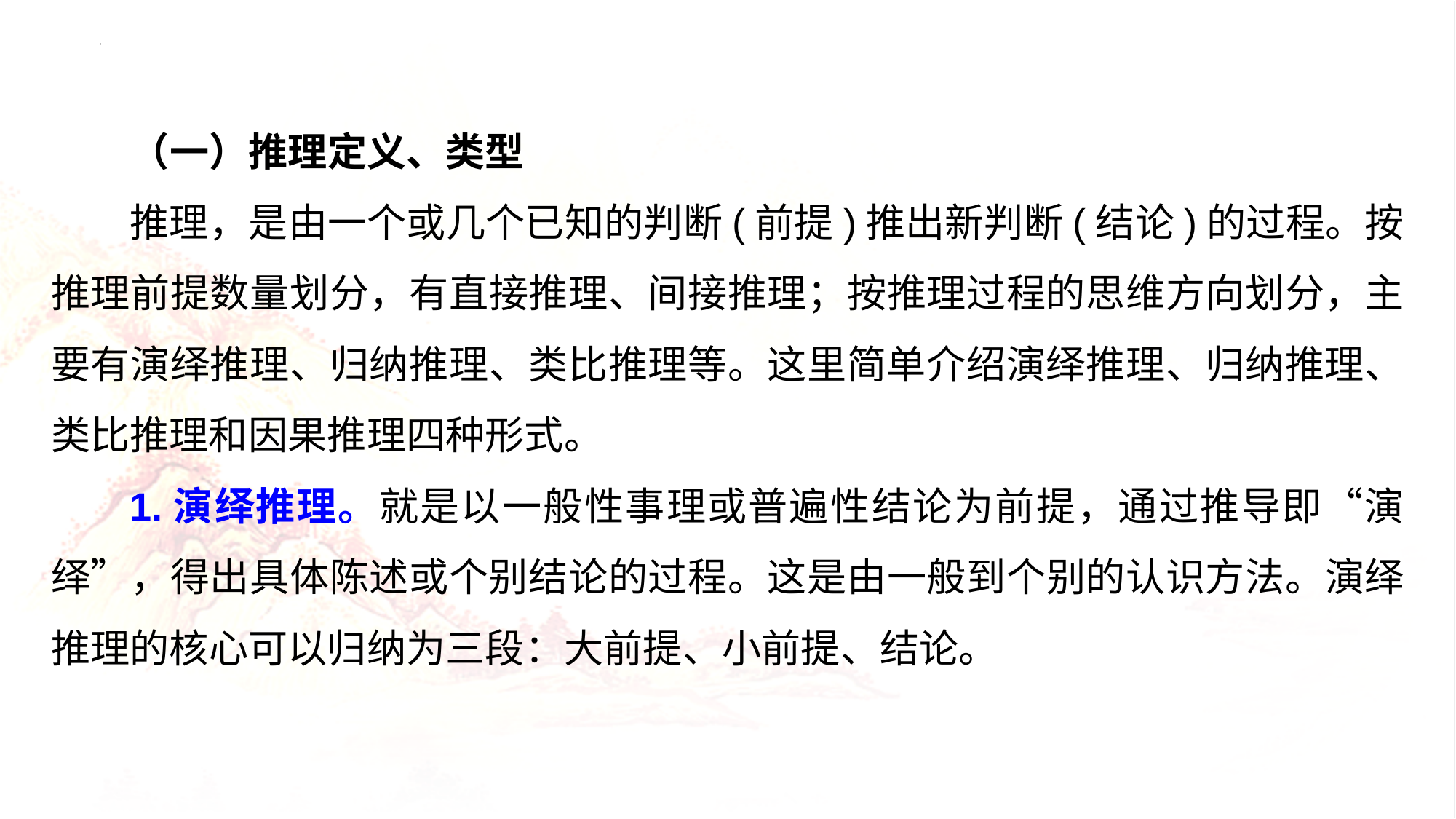

（一）推理定义、类型
推理，是由一个或几个已知的判断(前提)推出新判断(结论)的过程。按推理前提数量划分，有直接推理、间接推理；按推理过程的思维方向划分，主要有演绎推理、归纳推理、类比推理等。这里简单介绍演绎推理、归纳推理、类比推理和因果推理四种形式。
1.演绎推理。就是以一般性事理或普遍性结论为前提，通过推导即“演绎”，得出具体陈述或个别结论的过程。这是由一般到个别的认识方法。演绎推理的核心可以归纳为三段：大前提、小前提、结论。